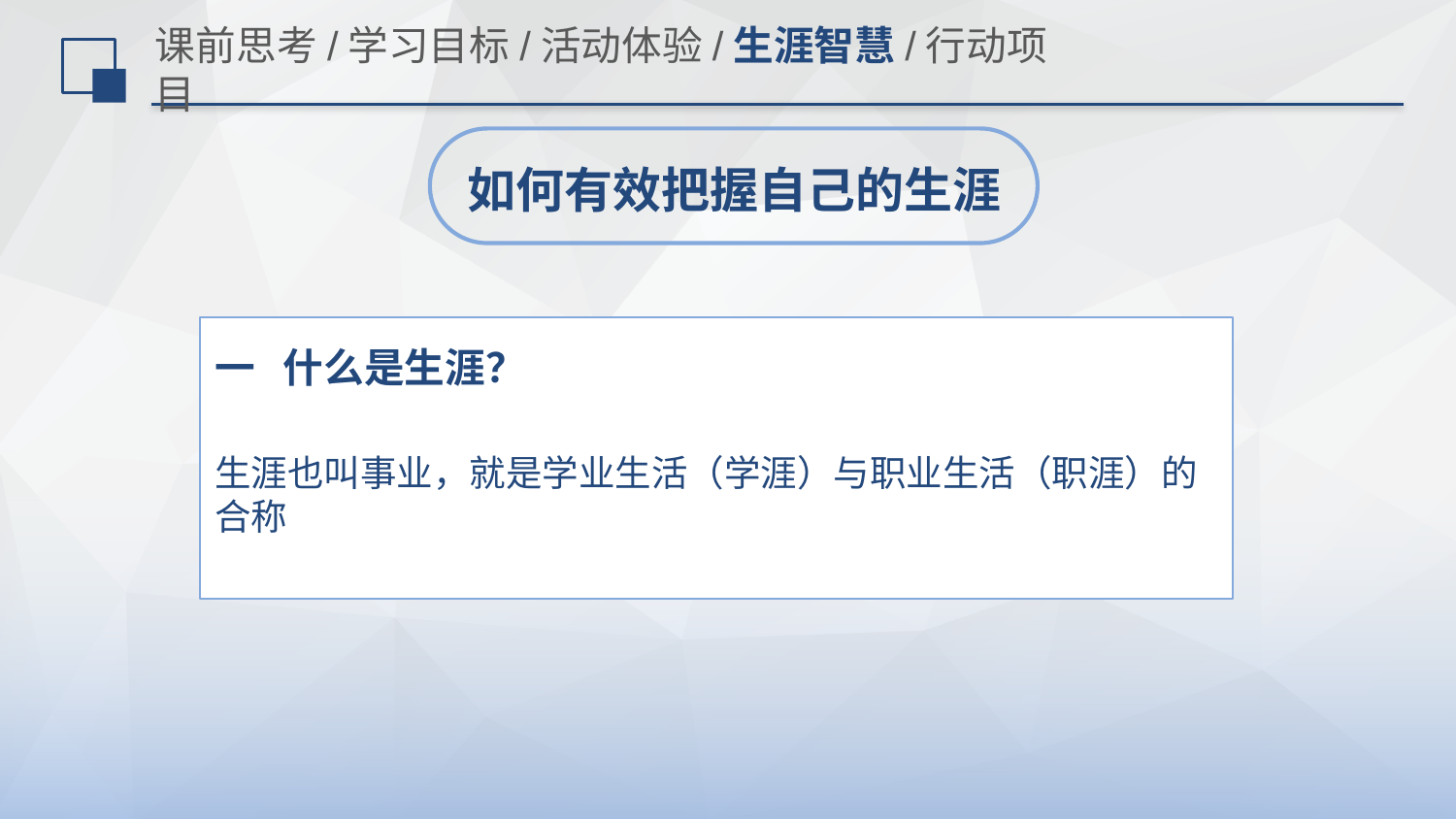

# 课前思考/学习目标/活动体验/生涯智慧/行动项目

如何有效把握自己的生涯

一   什么是生涯？
生涯也叫事业，就是学业生活（学涯）与职业生活（职涯）的合称